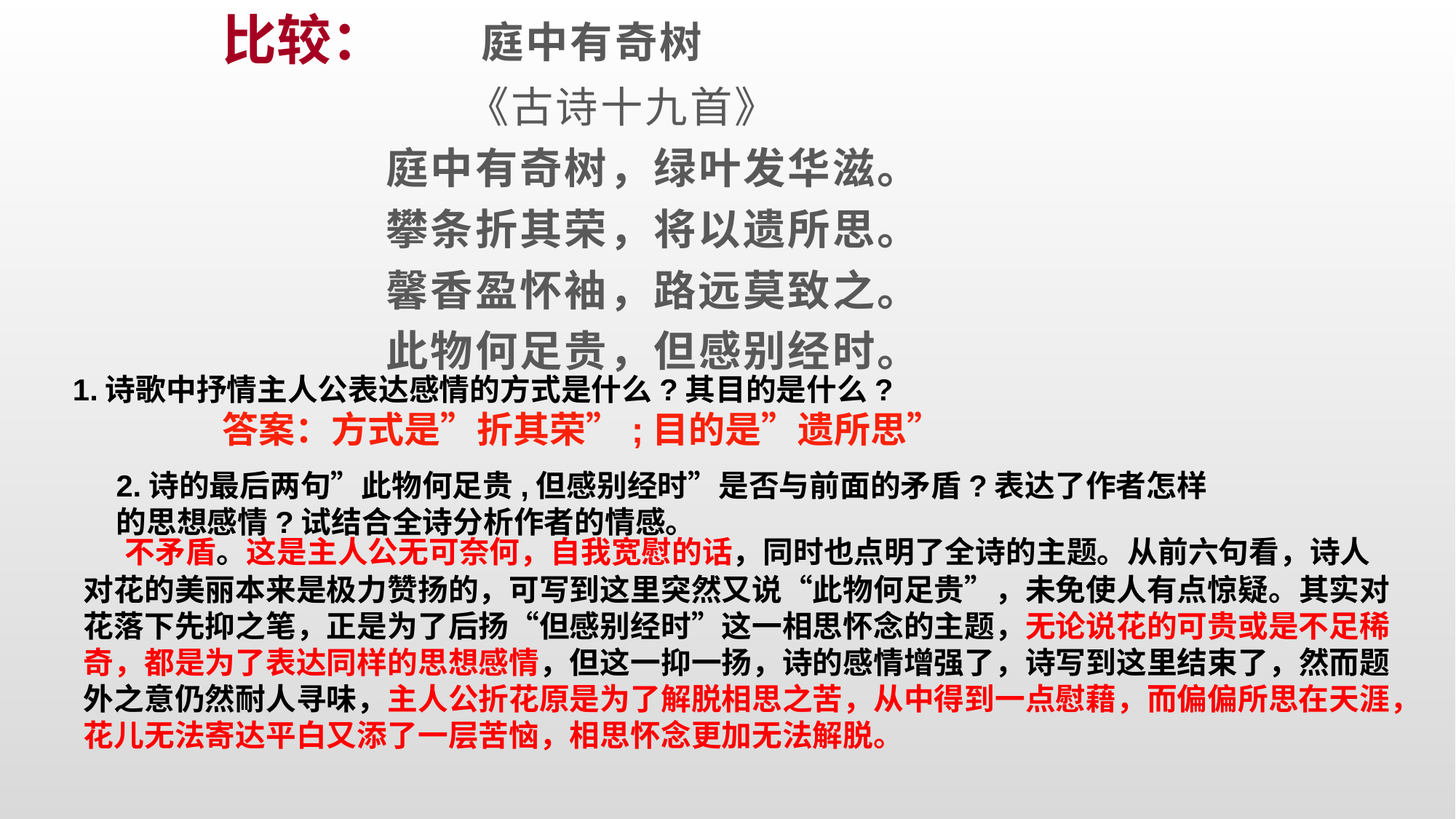

比较：
     庭中有奇树
      《古诗十九首》
庭中有奇树，绿叶发华滋。
攀条折其荣，将以遗所思。
馨香盈怀袖，路远莫致之。
此物何足贵，但感别经时。
1.诗歌中抒情主人公表达感情的方式是什么?其目的是什么?
答案：方式是”折其荣”;目的是”遗所思”
2.诗的最后两句”此物何足贵,但感别经时”是否与前面的矛盾?表达了作者怎样的思想感情?试结合全诗分析作者的情感。
    不矛盾。这是主人公无可奈何，自我宽慰的话，同时也点明了全诗的主题。从前六句看，诗人对花的美丽本来是极力赞扬的，可写到这里突然又说“此物何足贵”，未免使人有点惊疑。其实对花落下先抑之笔，正是为了后扬“但感别经时”这一相思怀念的主题，无论说花的可贵或是不足稀奇，都是为了表达同样的思想感情，但这一抑一扬，诗的感情增强了，诗写到这里结束了，然而题外之意仍然耐人寻味，主人公折花原是为了解脱相思之苦，从中得到一点慰藉，而偏偏所思在天涯，花儿无法寄达平白又添了一层苦恼，相思怀念更加无法解脱。